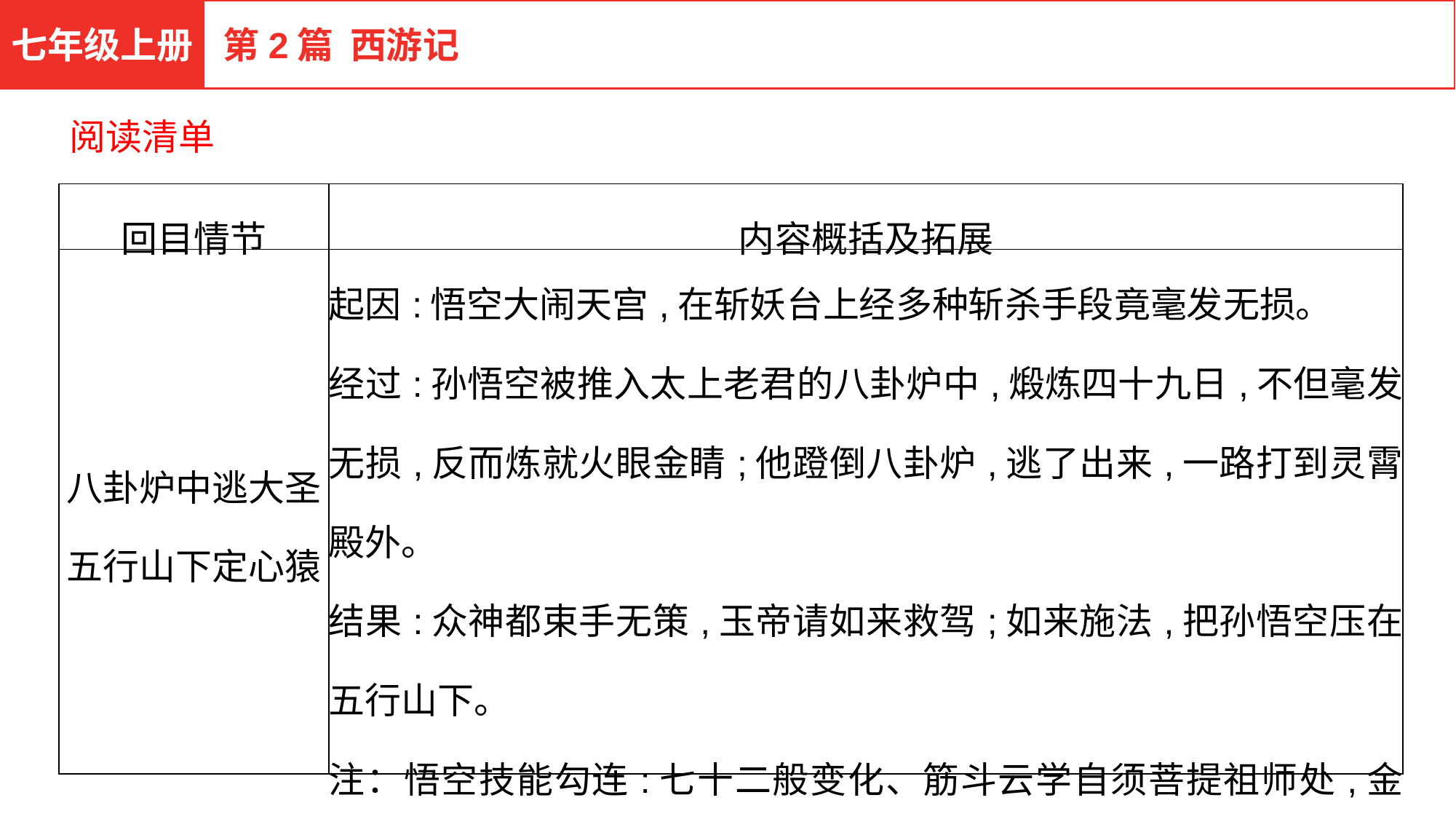

七年级上册
第2篇  西游记
阅读清单
| 回目情节 | 内容概括及拓展 |
| --- | --- |
| 八卦炉中逃大圣 五行山下定心猿 | 起因:悟空大闹天宫,在斩妖台上经多种斩杀手段竟毫发无损。 经过:孙悟空被推入太上老君的八卦炉中,煅炼四十九日,不但毫发无损,反而炼就火眼金睛;他蹬倒八卦炉,逃了出来,一路打到灵霄殿外。 结果:众神都束手无策,玉帝请如来救驾;如来施法,把孙悟空压在五行山下。 注：悟空技能勾连:七十二般变化、筋斗云学自须菩提祖师处,金箍棒取自东海龙王处,火眼金睛炼自太上老君的八卦炉中。 |